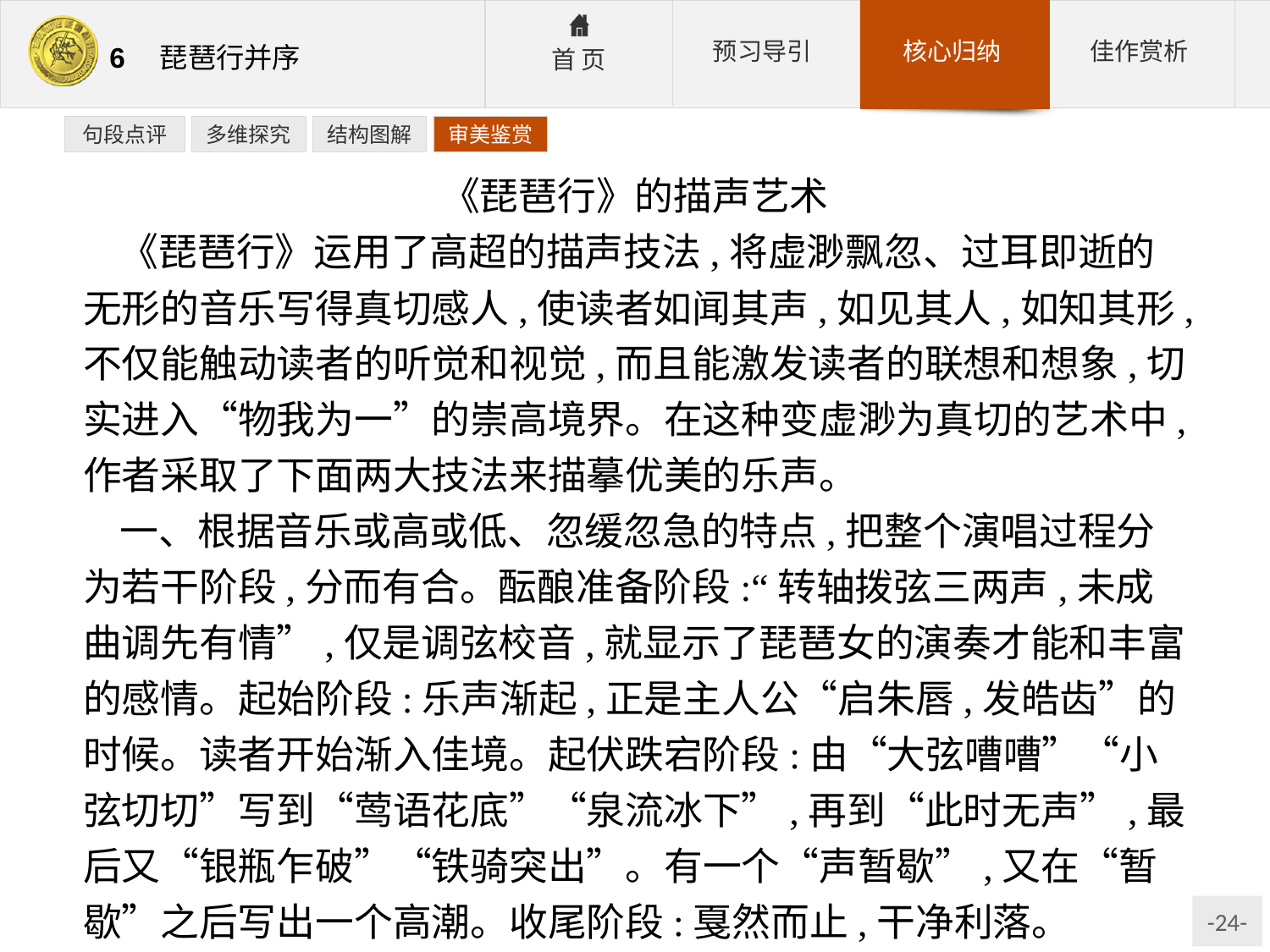

句段点评
多维探究
结构图解
审美鉴赏
《琵琶行》的描声艺术
《琵琶行》运用了高超的描声技法,将虚渺飘忽、过耳即逝的无形的音乐写得真切感人,使读者如闻其声,如见其人,如知其形,不仅能触动读者的听觉和视觉,而且能激发读者的联想和想象,切实进入“物我为一”的崇高境界。在这种变虚渺为真切的艺术中,作者采取了下面两大技法来描摹优美的乐声。
一、根据音乐或高或低、忽缓忽急的特点,把整个演唱过程分为若干阶段,分而有合。酝酿准备阶段:“转轴拨弦三两声,未成曲调先有情”,仅是调弦校音,就显示了琵琶女的演奏才能和丰富的感情。起始阶段:乐声渐起,正是主人公“启朱唇,发皓齿”的时候。读者开始渐入佳境。起伏跌宕阶段:由“大弦嘈嘈”“小弦切切”写到“莺语花底”“泉流冰下”,再到“此时无声”,最后又“银瓶乍破”“铁骑突出”。有一个“声暂歇”,又在“暂歇”之后写出一个高潮。收尾阶段:戛然而止,干净利落。